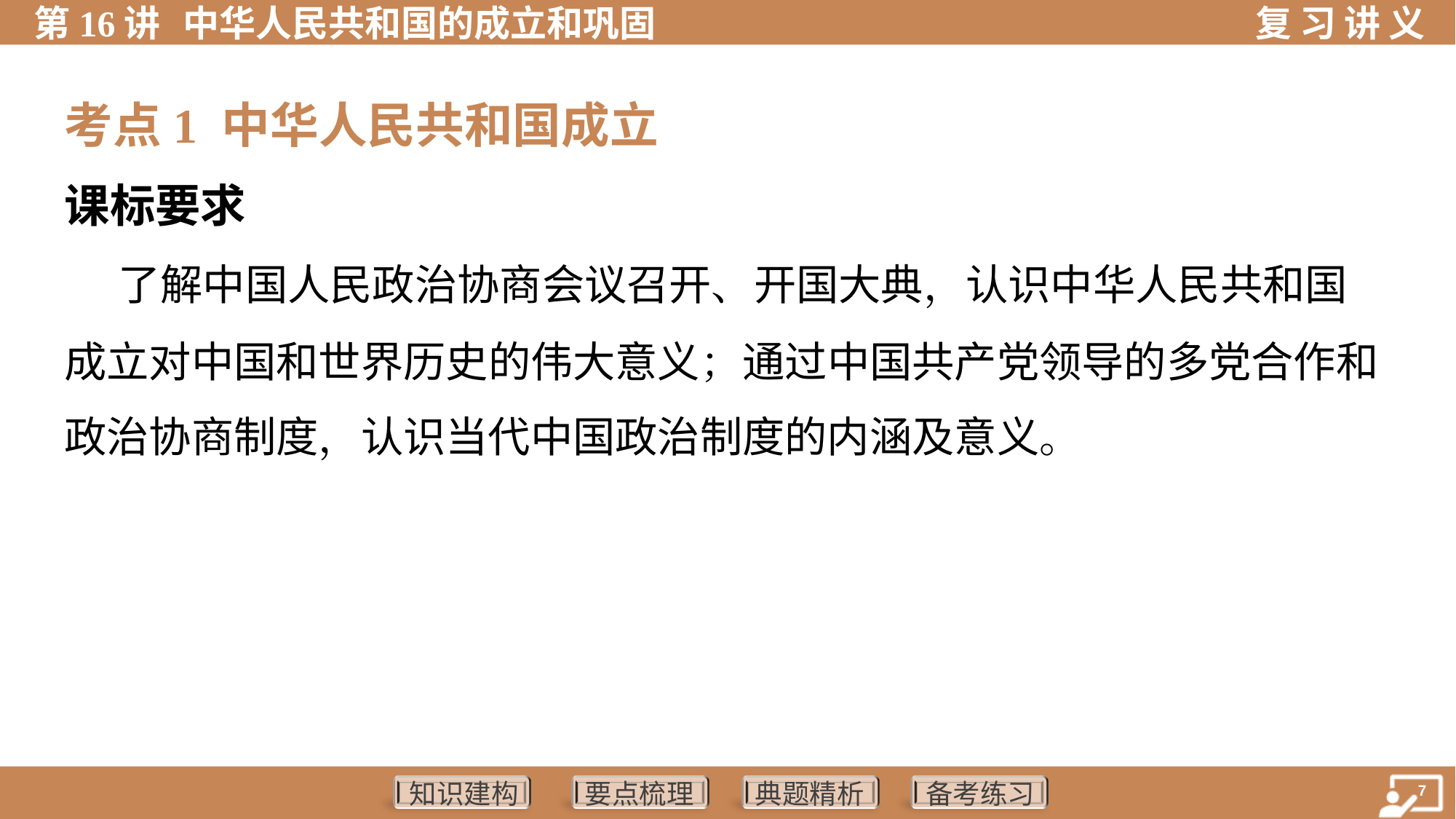

考点1 中华人民共和国成立
课标要求
    了解中国人民政治协商会议召开、开国大典，认识中华人民共和国
成立对中国和世界历史的伟大意义；通过中国共产党领导的多党合作和
政治协商制度，认识当代中国政治制度的内涵及意义。